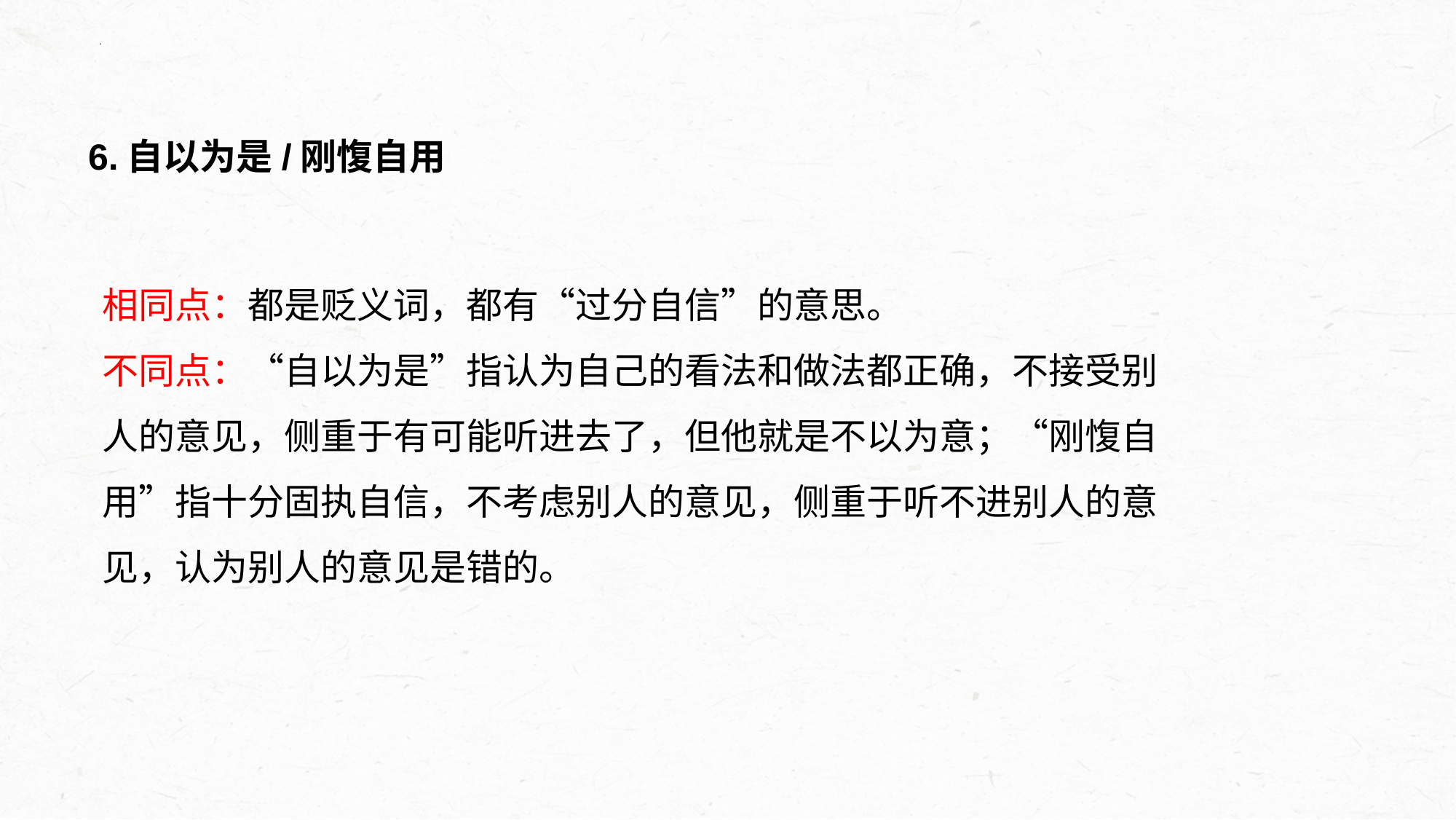

6.自以为是/刚愎自用
相同点：都是贬义词，都有“过分自信”的意思。
不同点：“自以为是”指认为自己的看法和做法都正确，不接受别人的意见，侧重于有可能听进去了，但他就是不以为意；“刚愎自用”指十分固执自信，不考虑别人的意见，侧重于听不进别人的意见，认为别人的意见是错的。